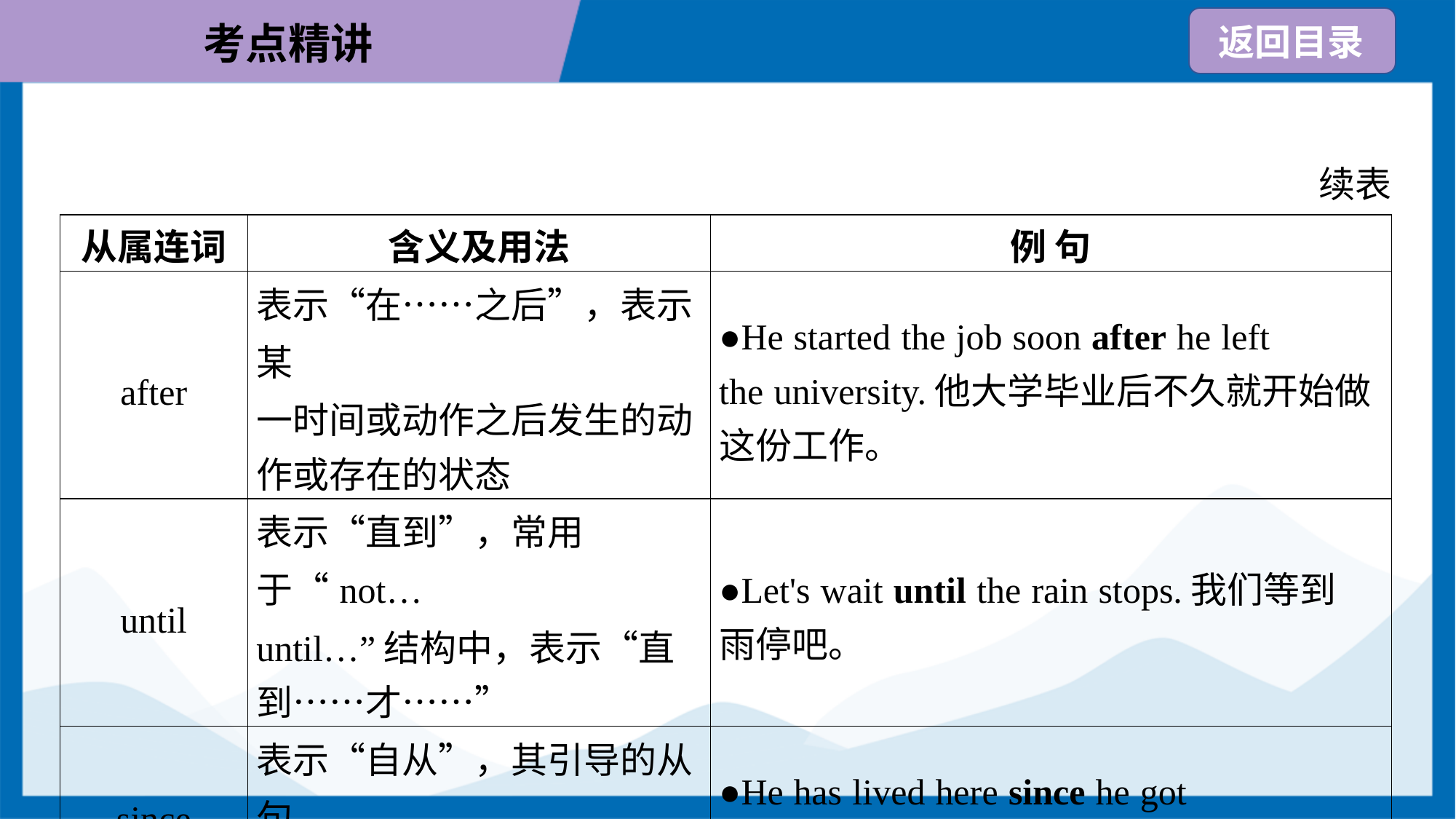

续表
| 从属连词 | 含义及用法 | 例 句 |
| --- | --- | --- |
| after | 表示“在……之后”，表示某 一时间或动作之后发生的动 作或存在的状态 | ●He started the job soon after he left the university.他大学毕业后不久就开始做 这份工作。 |
| until | 表示“直到”，常用于“not… until…”结构中，表示“直 到……才……” | ●Let's wait until the rain stops.我们等到 雨停吧。 |
| since | 表示“自从”，其引导的从句 多用一般过去时 | ●He has lived here since he got married.他自从结了婚就住在这儿。 |